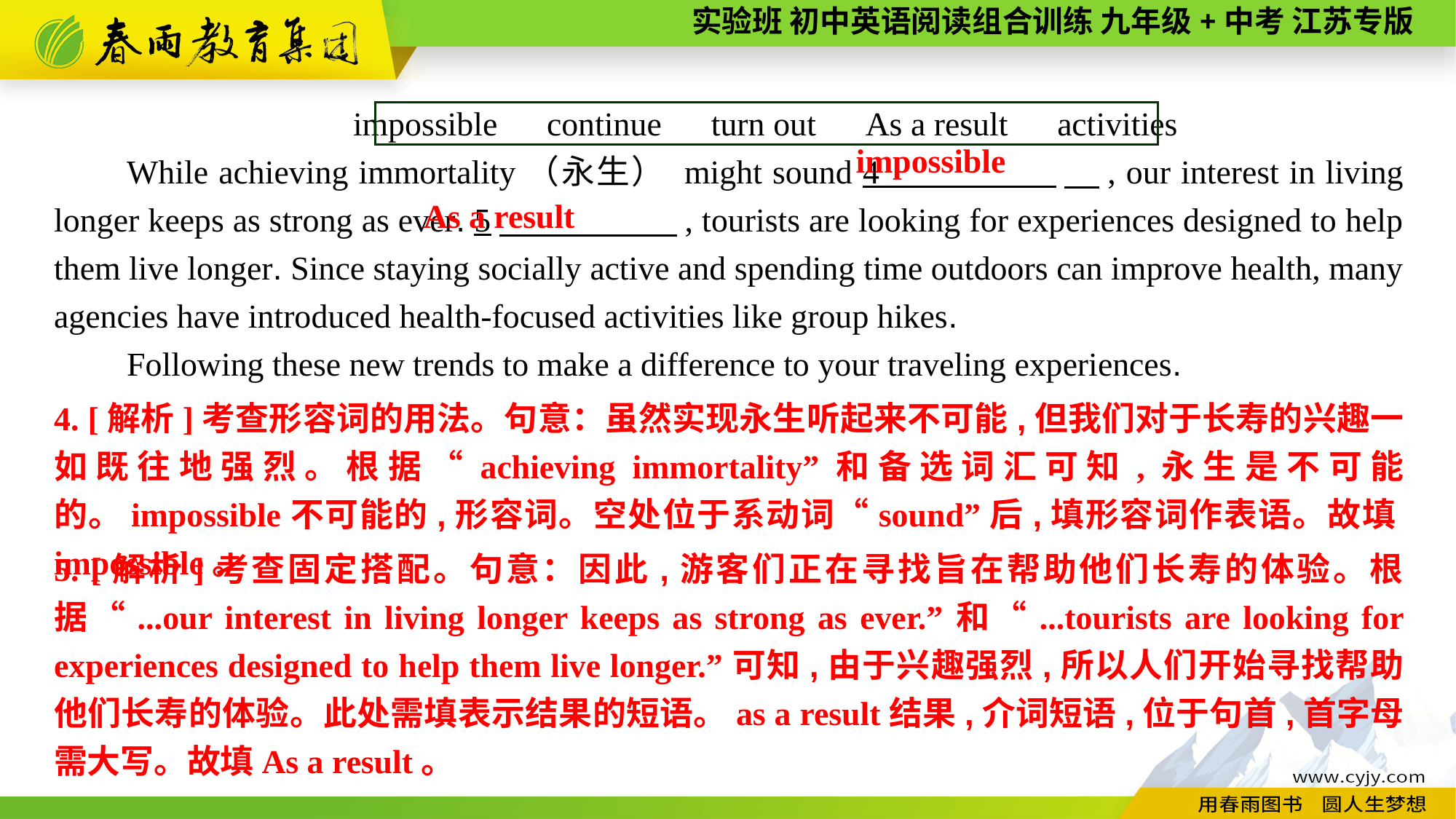

impossible　continue　turn out　As a result　activities
While achieving immortality（永生） might sound 4                 　, our interest in living longer keeps as strong as ever. 5　                  , tourists are looking for experiences designed to help them live longer. Since staying socially active and spending time outdoors can improve health, many agencies have introduced health-focused activities like group hikes.
Following these new trends to make a difference to your traveling experiences.

impossible
As a result
4. [解析]考查形容词的用法。句意：虽然实现永生听起来不可能,但我们对于长寿的兴趣一如既往地强烈。根据“achieving immortality”和备选词汇可知,永生是不可能的。impossible不可能的,形容词。空处位于系动词“sound”后,填形容词作表语。故填impossible。
5. [解析]考查固定搭配。句意：因此,游客们正在寻找旨在帮助他们长寿的体验。根据“...our interest in living longer keeps as strong as ever.”和“...tourists are looking for experiences designed to help them live longer.”可知,由于兴趣强烈,所以人们开始寻找帮助他们长寿的体验。此处需填表示结果的短语。as a result结果,介词短语,位于句首,首字母需大写。故填As a result。